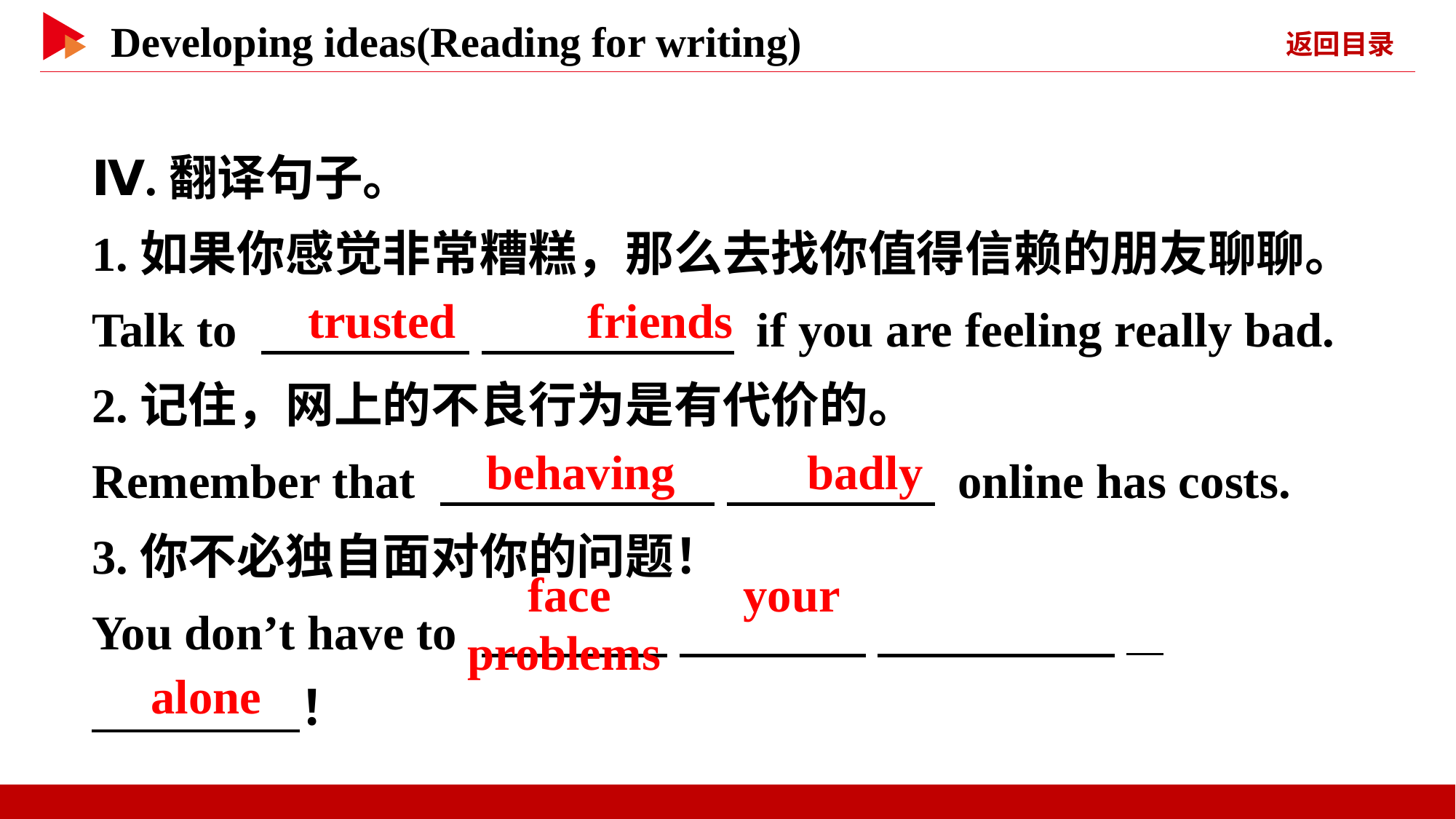

Ⅳ.翻译句子。
1.如果你感觉非常糟糕，那么去找你值得信赖的朋友聊聊。
Talk to 　          　 　              　 if you are feeling really bad.
2.记住，网上的不良行为是有代价的。
Remember that 　                　 　          　 online has costs.
3.你不必独自面对你的问题！
You don’t have to 　        　 　        　 　                 _
　          　！
　trusted　 　friends
　behaving　 　badly
　face　 　your　 　problems
　alone